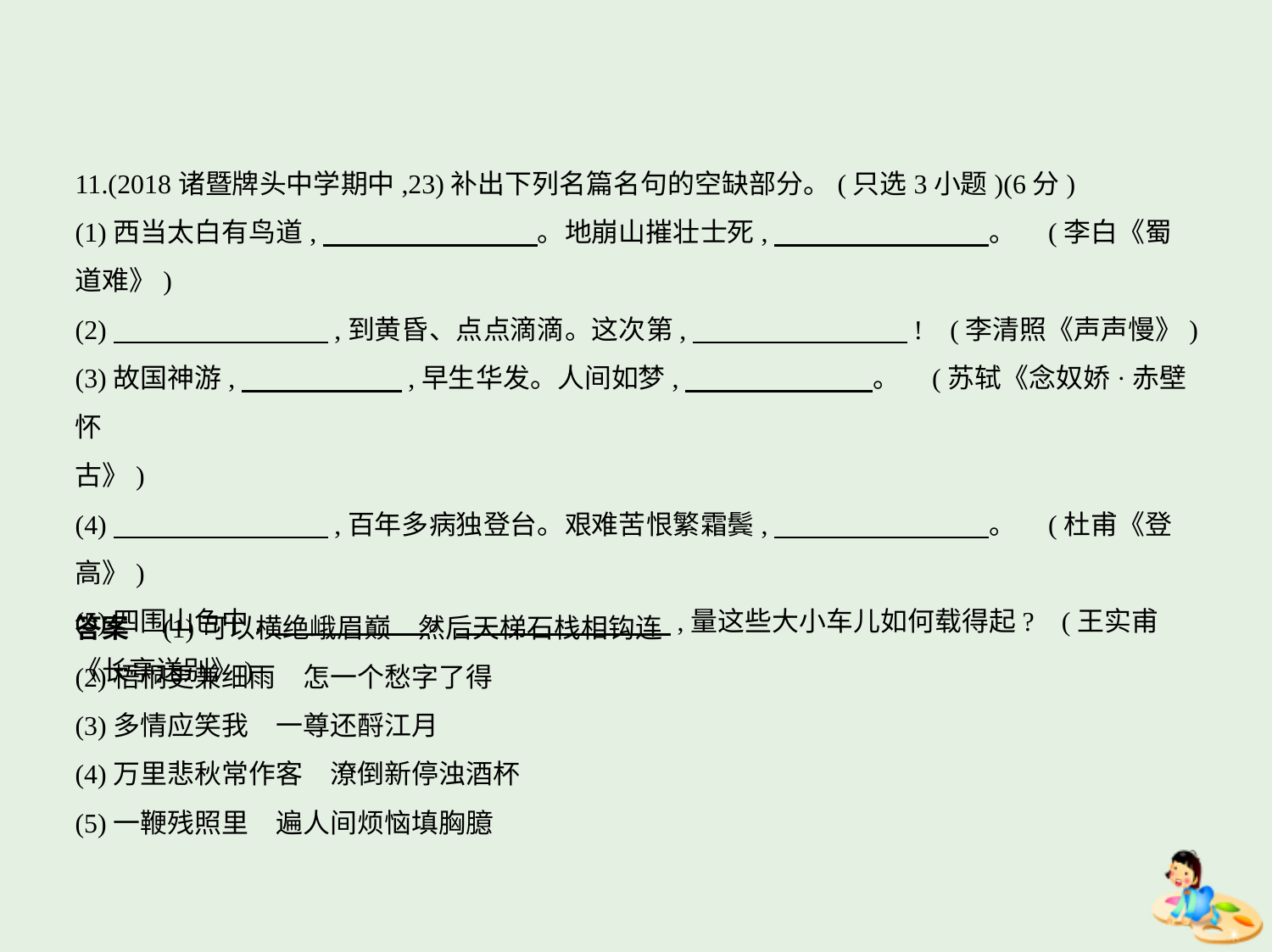

11.(2018诸暨牌头中学期中,23)补出下列名篇名句的空缺部分。(只选3小题)(6分)
(1)西当太白有鸟道,　　　　　　　    。地崩山摧壮士死,　　　　　　　    。 (李白《蜀
道难》)
(2)　　　　　　　    ,到黄昏、点点滴滴。这次第,　　　　　　　    ! (李清照《声声慢》)
(3)故国神游,　　　　　    ,早生华发。人间如梦,　　　　　　    。 (苏轼《念奴娇·赤壁怀
古》)
(4)　　　　　　　    ,百年多病独登台。艰难苦恨繁霜鬓,　　　　　　　    。 (杜甫《登高》)
(5)四围山色中,　　　　　    。　　　　　　　    ,量这些大小车儿如何载得起? (王实甫
《长亭送别》)
答案　(1)可以横绝峨眉巅　然后天梯石栈相钩连
(2)梧桐更兼细雨　怎一个愁字了得
(3)多情应笑我　一尊还酹江月
(4)万里悲秋常作客　潦倒新停浊酒杯
(5)一鞭残照里　遍人间烦恼填胸臆